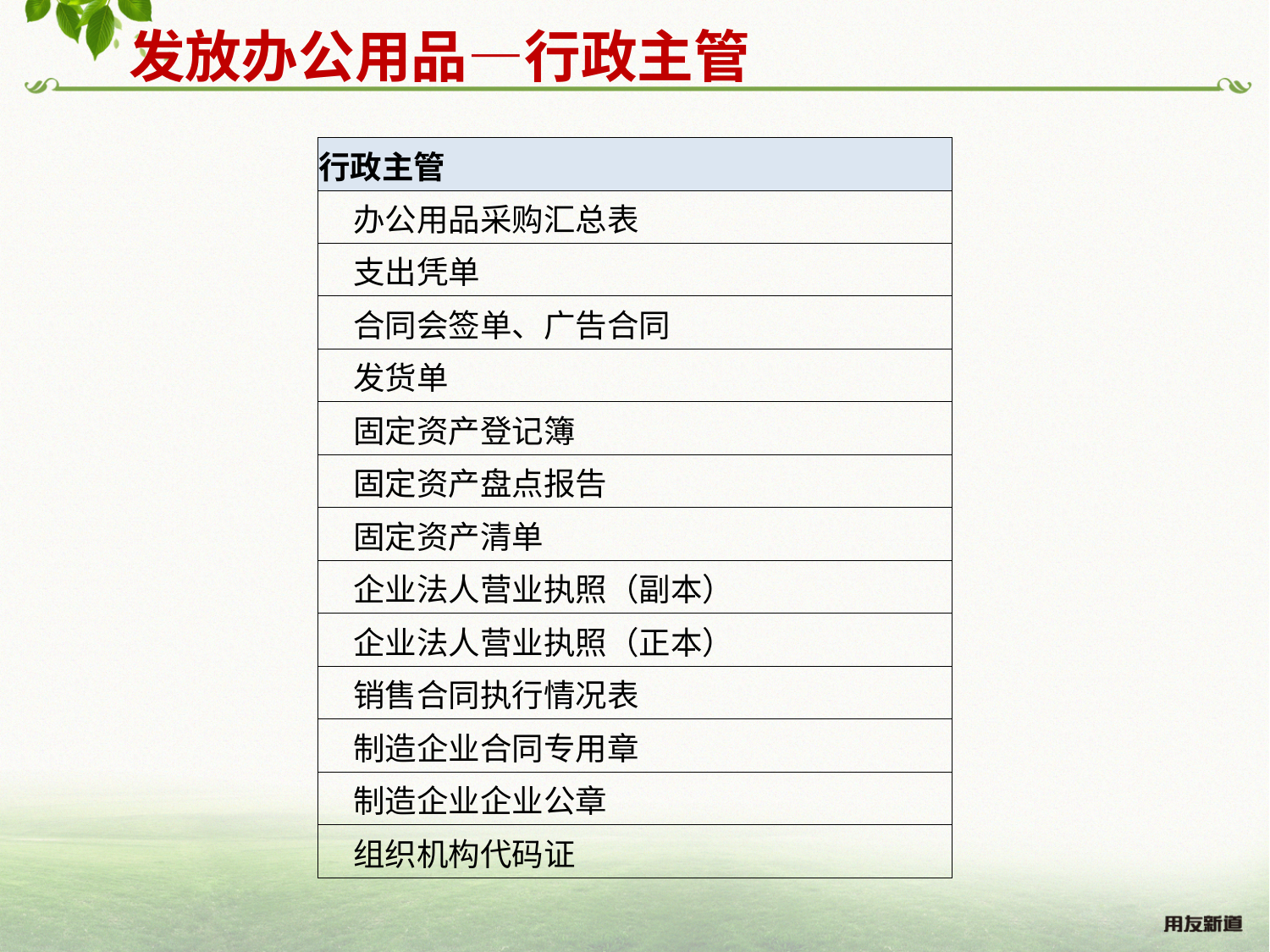

发放办公用品—行政主管
| 行政主管 |
| --- |
| 办公用品采购汇总表 |
| 支出凭单 |
| 合同会签单、广告合同 |
| 发货单 |
| 固定资产登记簿 |
| 固定资产盘点报告 |
| 固定资产清单 |
| 企业法人营业执照（副本） |
| 企业法人营业执照（正本） |
| 销售合同执行情况表 |
| 制造企业合同专用章 |
| 制造企业企业公章 |
| 组织机构代码证 |